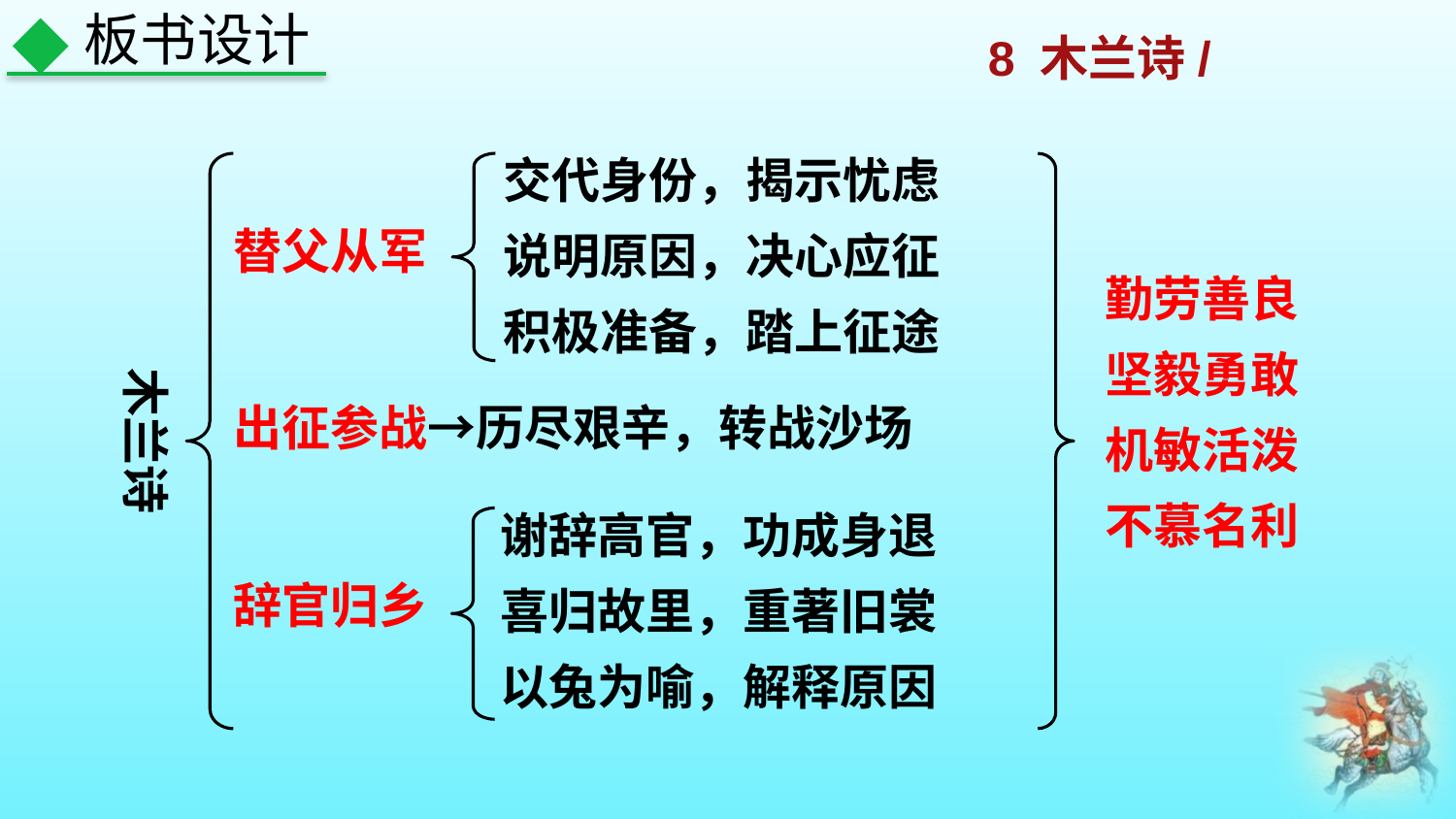

板书设计

交代身份，揭示忧虑
说明原因，决心应征
积极准备，踏上征途

替父从军
勤劳善良
坚毅勇敢
机敏活泼
不慕名利
木兰诗
出征参战→历尽艰辛，转战沙场
谢辞高官，功成身退
喜归故里，重著旧裳
以兔为喻，解释原因

辞官归乡